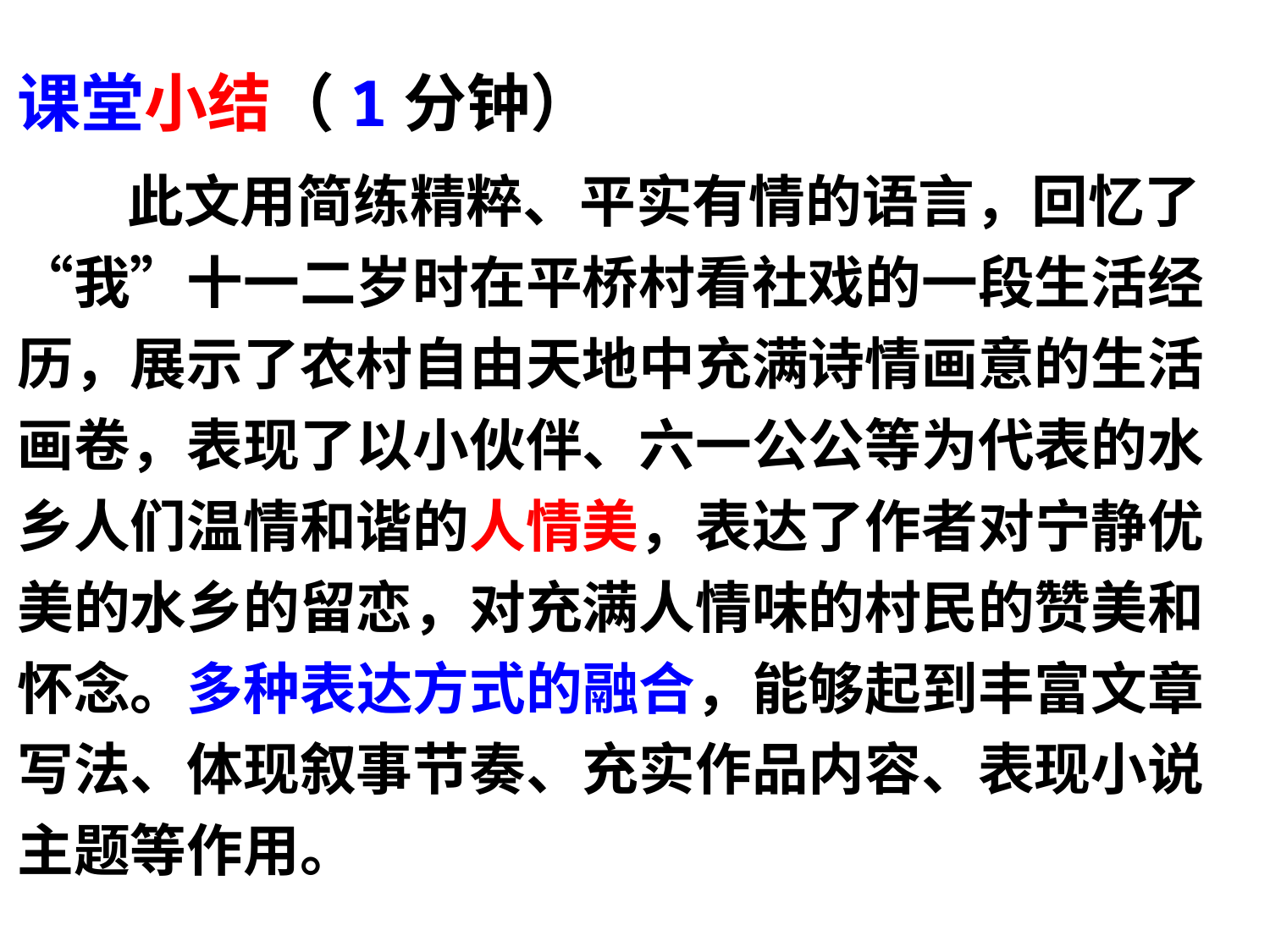

课堂小结（1分钟）
此文用简练精粹、平实有情的语言，回忆了“我”十一二岁时在平桥村看社戏的一段生活经历，展示了农村自由天地中充满诗情画意的生活画卷，表现了以小伙伴、六一公公等为代表的水乡人们温情和谐的人情美，表达了作者对宁静优美的水乡的留恋，对充满人情味的村民的赞美和怀念。多种表达方式的融合，能够起到丰富文章写法、体现叙事节奏、充实作品内容、表现小说主题等作用。